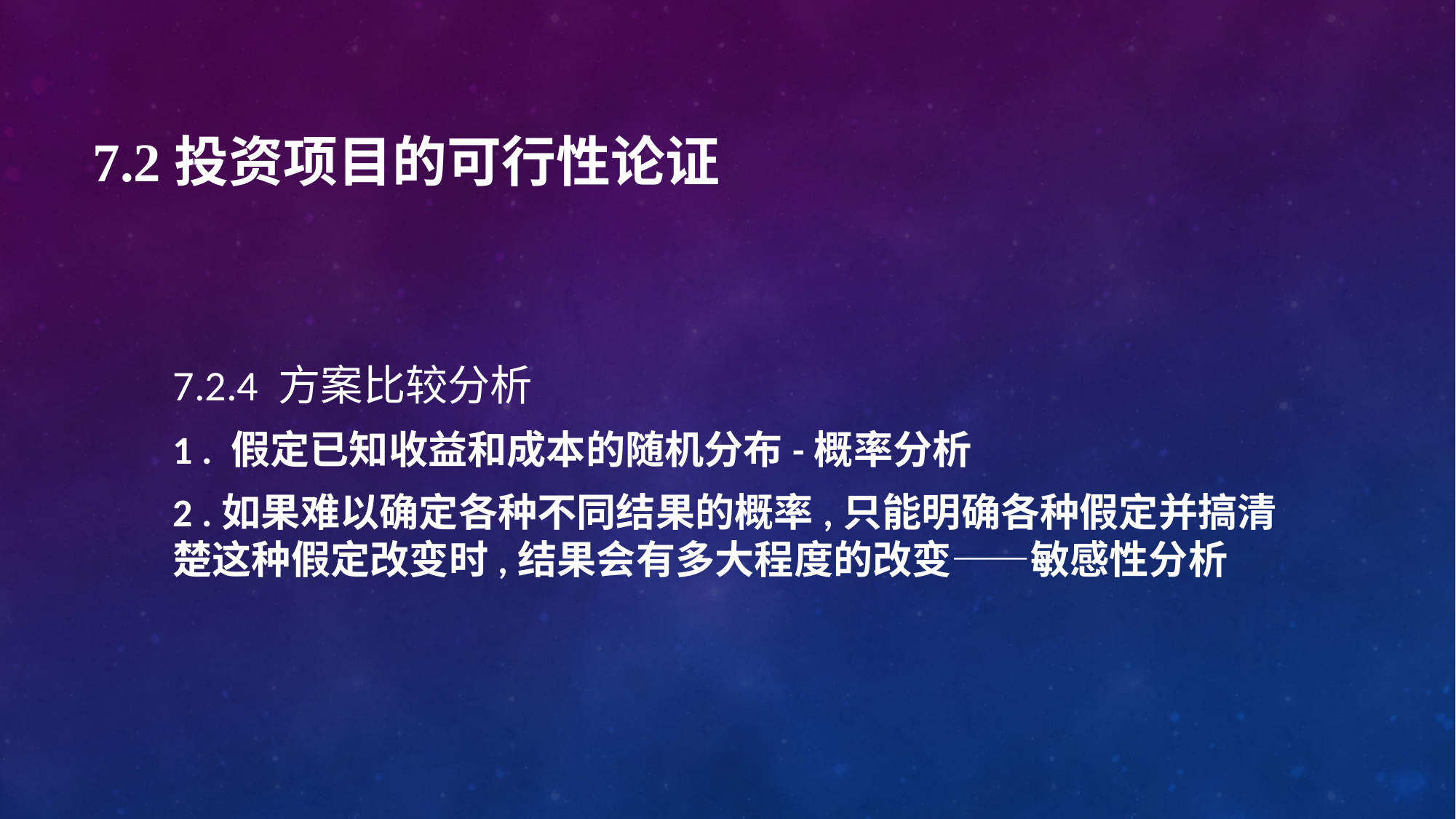

# 7.2投资项目的可行性论证
7.2.4 方案比较分析
1 . 假定已知收益和成本的随机分布-概率分析
2 .如果难以确定各种不同结果的概率,只能明确各种假定并搞清楚这种假定改变时,结果会有多大程度的改变——敏感性分析